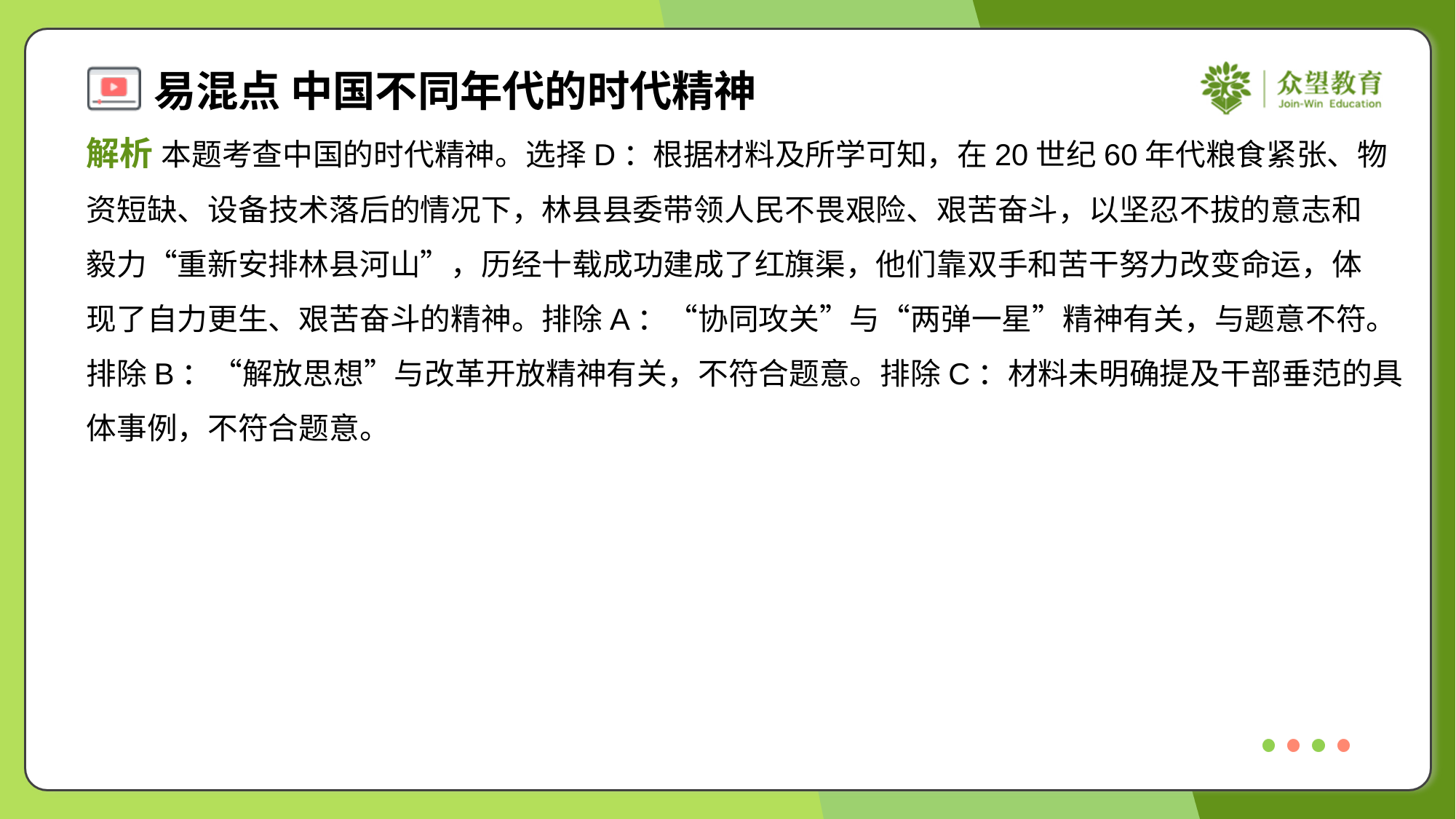

解析 本题考查中国的时代精神。选择D：根据材料及所学可知，在20世纪60年代粮食紧张、物
资短缺、设备技术落后的情况下，林县县委带领人民不畏艰险、艰苦奋斗，以坚忍不拔的意志和
毅力“重新安排林县河山”，历经十载成功建成了红旗渠，他们靠双手和苦干努力改变命运，体
现了自力更生、艰苦奋斗的精神。排除A：“协同攻关”与“两弹一星”精神有关，与题意不符。
排除B：“解放思想”与改革开放精神有关，不符合题意。排除C：材料未明确提及干部垂范的具
体事例，不符合题意。